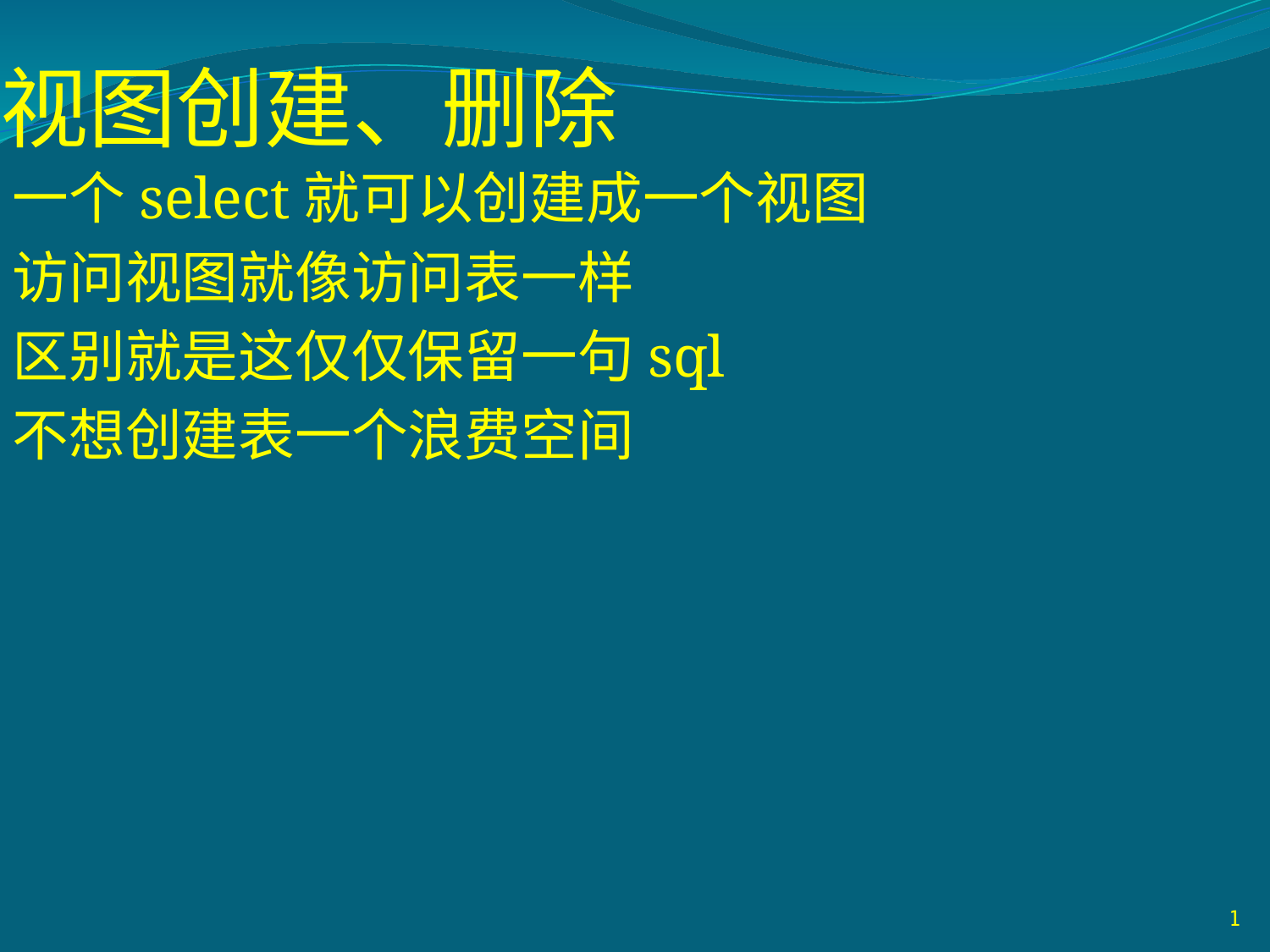

# 视图创建、删除
一个select就可以创建成一个视图
访问视图就像访问表一样
区别就是这仅仅保留一句sql
不想创建表一个浪费空间

1